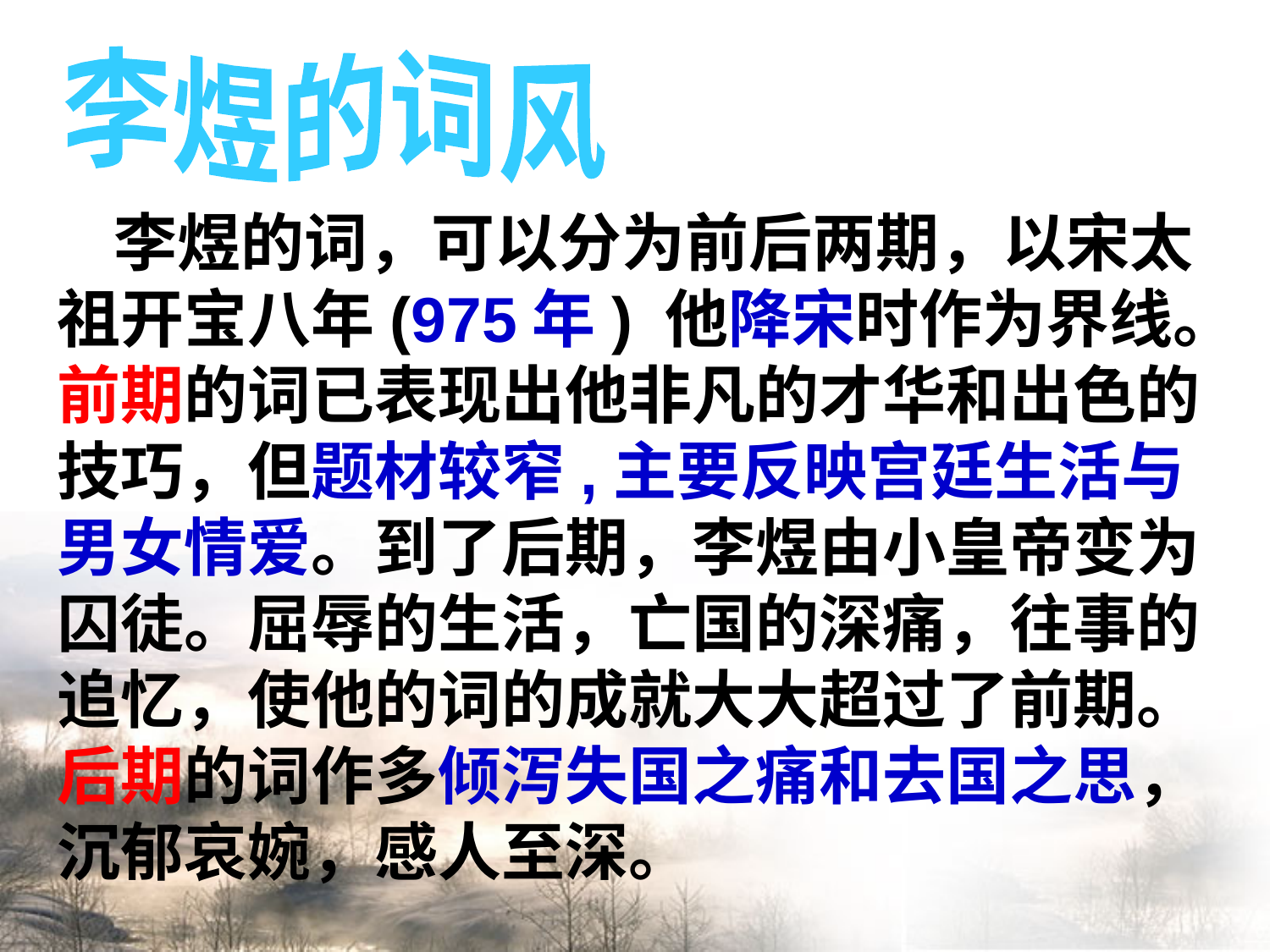

李煜的词风
    李煜的词，可以分为前后两期，以宋太祖开宝八年(975年) 他降宋时作为界线。前期的词已表现出他非凡的才华和出色的技巧，但题材较窄,主要反映宫廷生活与男女情爱。到了后期，李煜由小皇帝变为囚徒。屈辱的生活，亡国的深痛，往事的追忆，使他的词的成就大大超过了前期。后期的词作多倾泻失国之痛和去国之思，沉郁哀婉，感人至深。